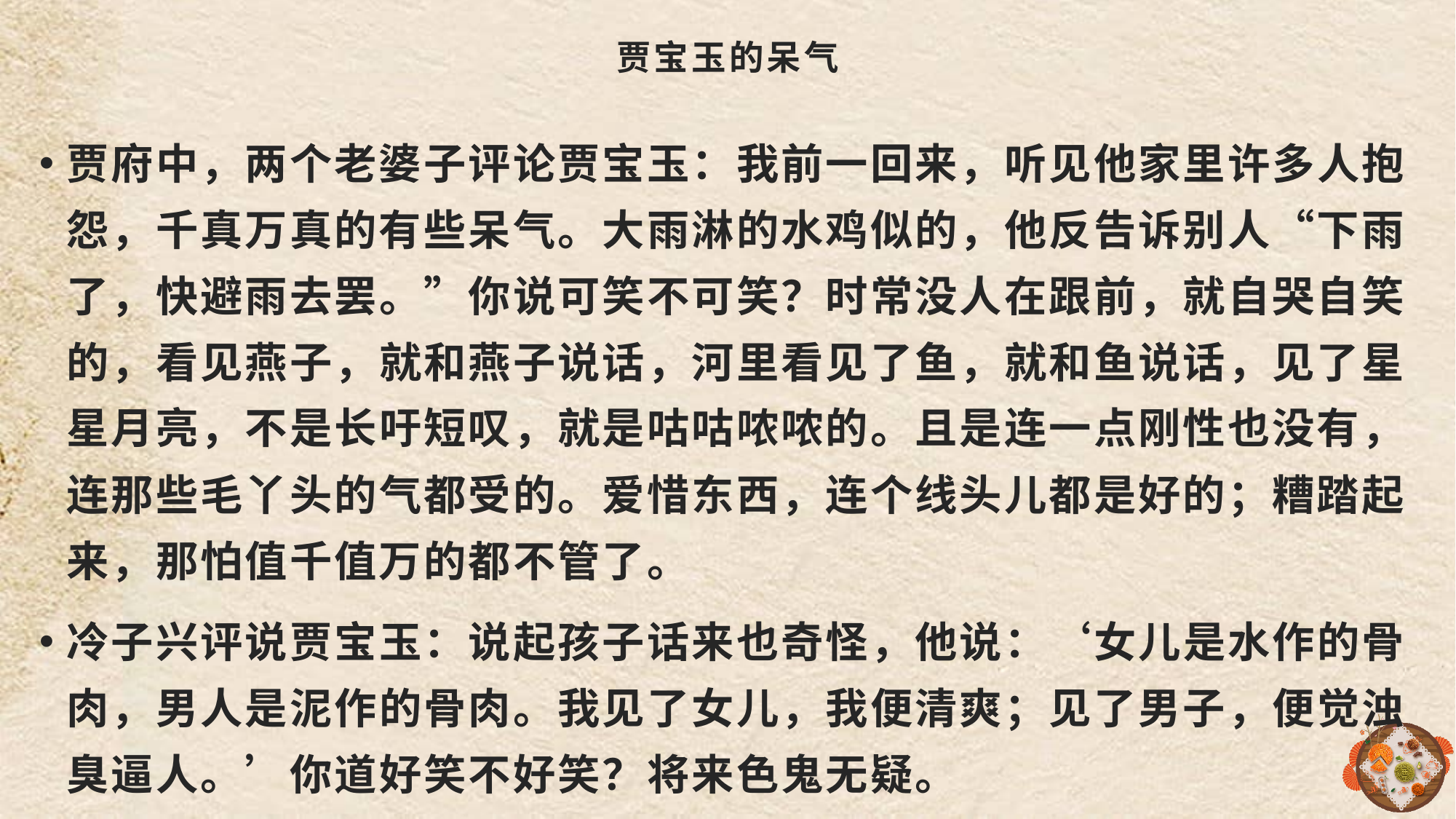

# 贾宝玉的呆气
贾府中，两个老婆子评论贾宝玉：我前一回来，听见他家里许多人抱怨，千真万真的有些呆气。大雨淋的水鸡似的，他反告诉别人“下雨了，快避雨去罢。”你说可笑不可笑？时常没人在跟前，就自哭自笑的，看见燕子，就和燕子说话，河里看见了鱼，就和鱼说话，见了星星月亮，不是长吁短叹，就是咕咕哝哝的。且是连一点刚性也没有，连那些毛丫头的气都受的。爱惜东西，连个线头儿都是好的；糟踏起来，那怕值千值万的都不管了。
冷子兴评说贾宝玉：说起孩子话来也奇怪，他说：‘女儿是水作的骨肉，男人是泥作的骨肉。我见了女儿，我便清爽；见了男子，便觉浊臭逼人。’你道好笑不好笑？将来色鬼无疑。